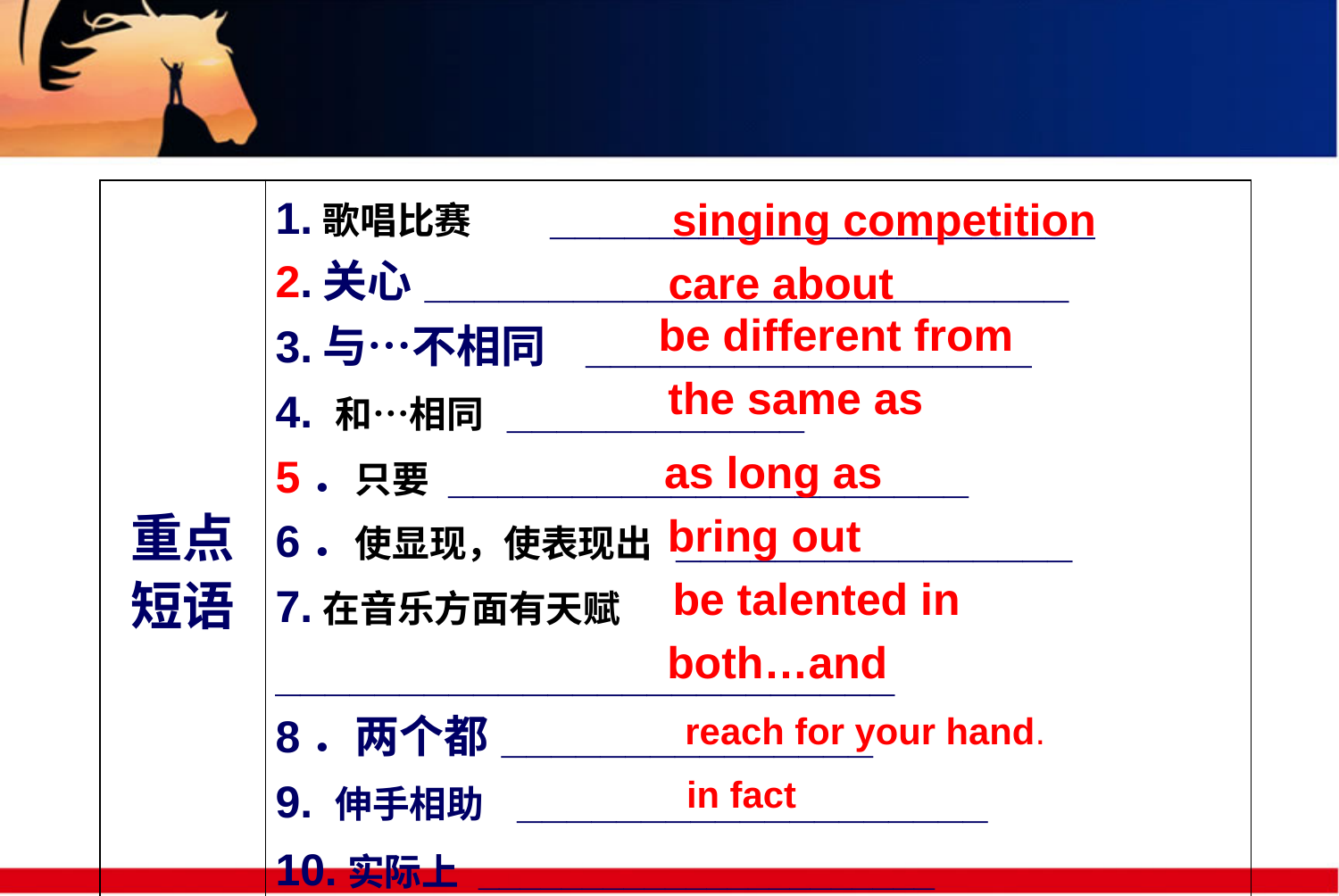

| 重点 短语 | 1.歌唱比赛 \_\_\_\_\_\_\_\_\_\_\_\_\_\_\_\_\_\_\_\_\_\_ 2.关心\_\_\_\_\_\_\_\_\_\_\_\_\_\_\_\_\_\_\_\_\_\_\_\_\_\_ 3.与…不相同 \_\_\_\_\_\_\_\_\_\_\_\_\_\_\_\_\_\_ 4. 和…相同 \_\_\_\_\_\_\_\_\_\_\_\_ 5．只要 \_\_\_\_\_\_\_\_\_\_\_\_\_\_\_\_\_\_\_\_\_ 6．使显现，使表现出 \_\_\_\_\_\_\_\_\_\_\_\_\_\_\_\_ 7.在音乐方面有天赋 \_\_\_\_\_\_\_\_\_\_\_\_\_\_\_\_\_\_\_\_\_\_\_\_\_ 8．两个都\_\_\_\_\_\_\_\_\_\_\_\_\_\_\_ 9. 伸手相助 \_\_\_\_\_\_\_\_\_\_\_\_\_\_\_\_\_\_\_ 10.实际上 \_\_\_\_\_\_\_\_\_\_\_\_\_\_\_\_\_\_\_\_\_\_ |
| --- | --- |
singing competition
care about
be different from
the same as
as long as
bring out
be talented in
both…and
reach for your hand.
in fact